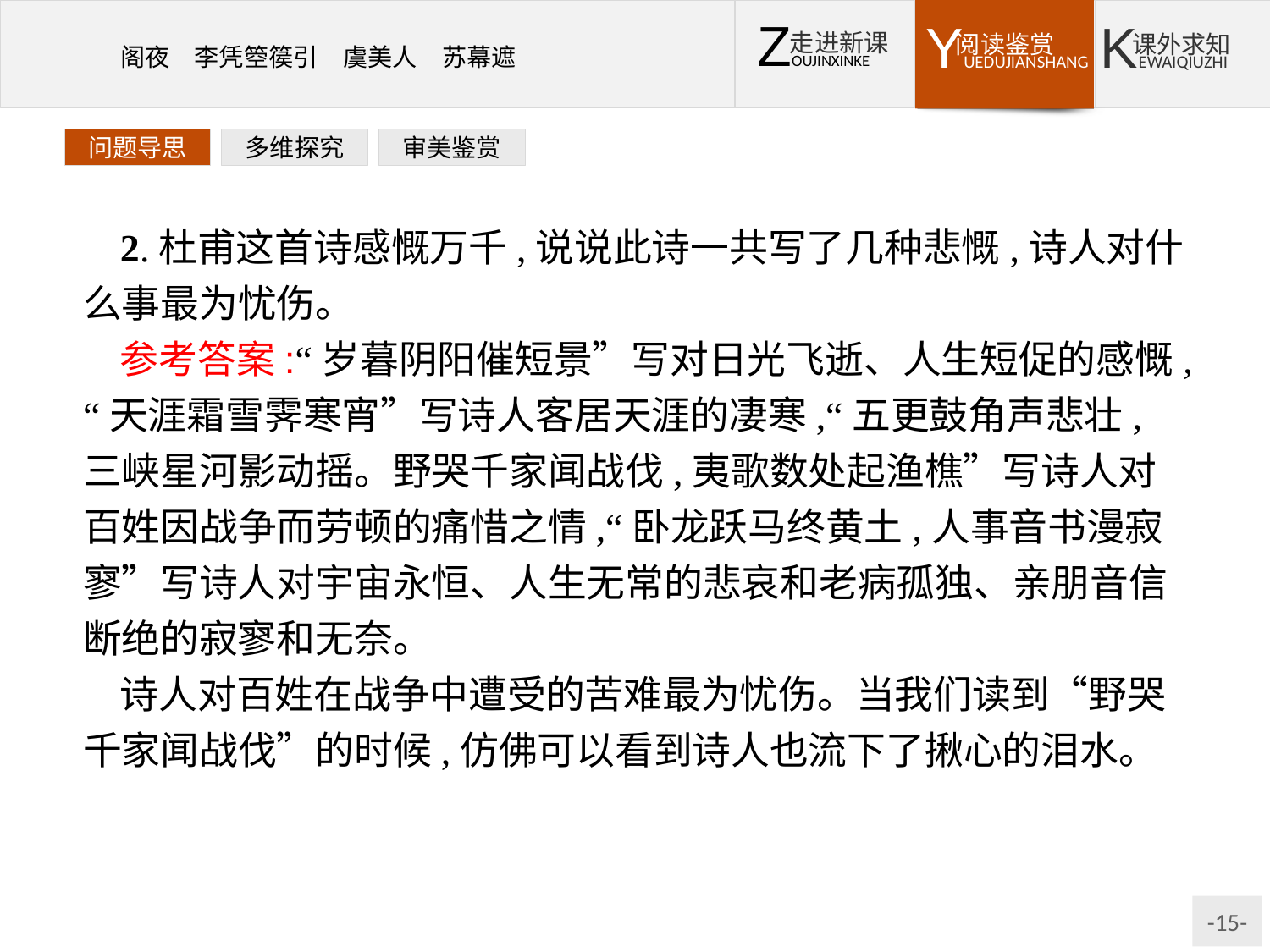

问题导思
多维探究
审美鉴赏
2.杜甫这首诗感慨万千,说说此诗一共写了几种悲慨,诗人对什么事最为忧伤。
参考答案:“岁暮阴阳催短景”写对日光飞逝、人生短促的感慨,“天涯霜雪霁寒宵”写诗人客居天涯的凄寒,“五更鼓角声悲壮,三峡星河影动摇。野哭千家闻战伐,夷歌数处起渔樵”写诗人对百姓因战争而劳顿的痛惜之情,“卧龙跃马终黄土,人事音书漫寂寥”写诗人对宇宙永恒、人生无常的悲哀和老病孤独、亲朋音信断绝的寂寥和无奈。
诗人对百姓在战争中遭受的苦难最为忧伤。当我们读到“野哭千家闻战伐”的时候,仿佛可以看到诗人也流下了揪心的泪水。